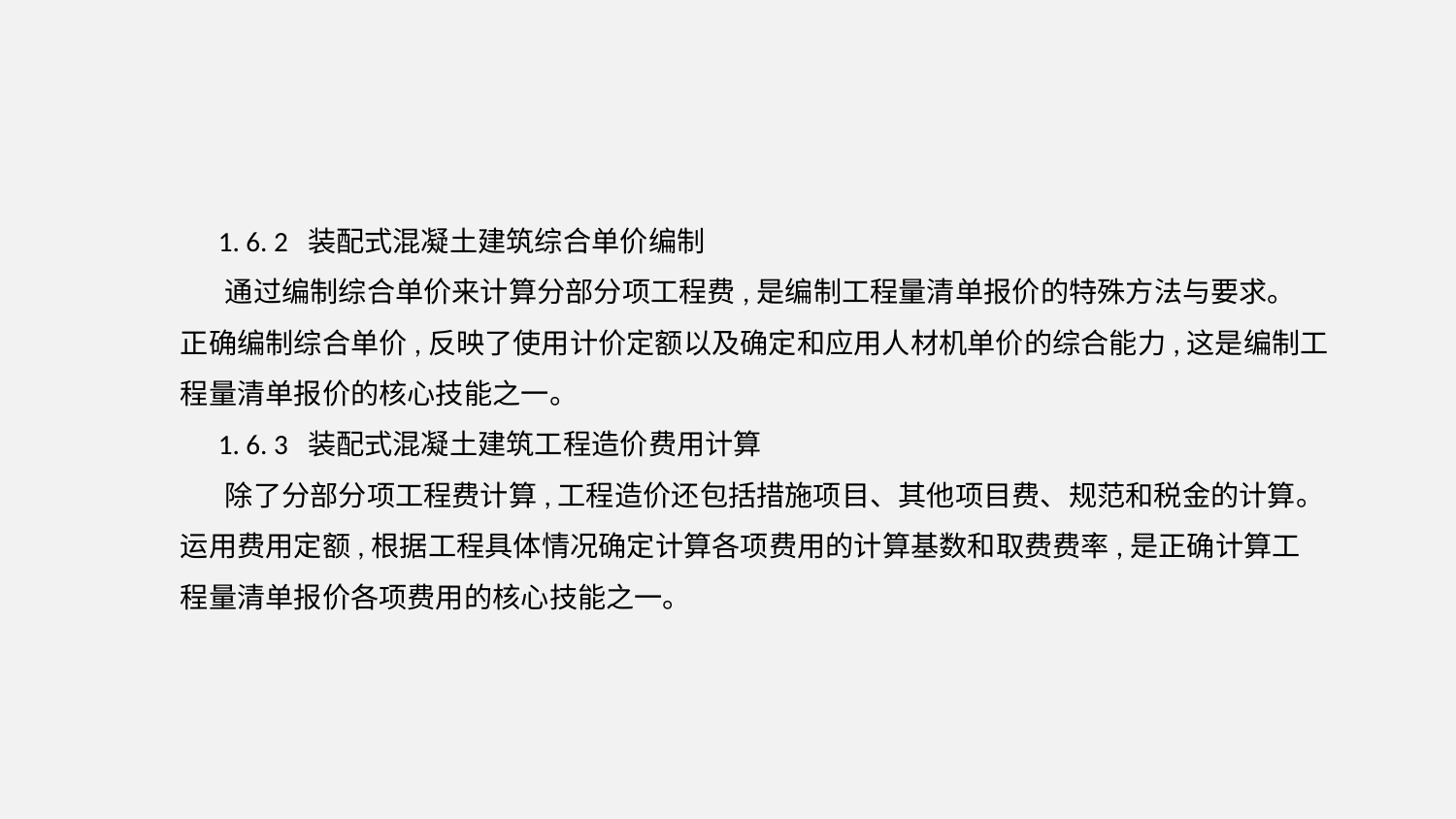

1. 6. 2  装配式混凝土建筑综合单价编制
      通过编制综合单价来计算分部分项工程费,是编制工程量清单报价的特殊方法与要求。
正确编制综合单价,反映了使用计价定额以及确定和应用人材机单价的综合能力,这是编制工程量清单报价的核心技能之一。
      1. 6. 3  装配式混凝土建筑工程造价费用计算
      除了分部分项工程费计算,工程造价还包括措施项目、其他项目费、规范和税金的计算。
运用费用定额,根据工程具体情况确定计算各项费用的计算基数和取费费率,是正确计算工
程量清单报价各项费用的核心技能之一。